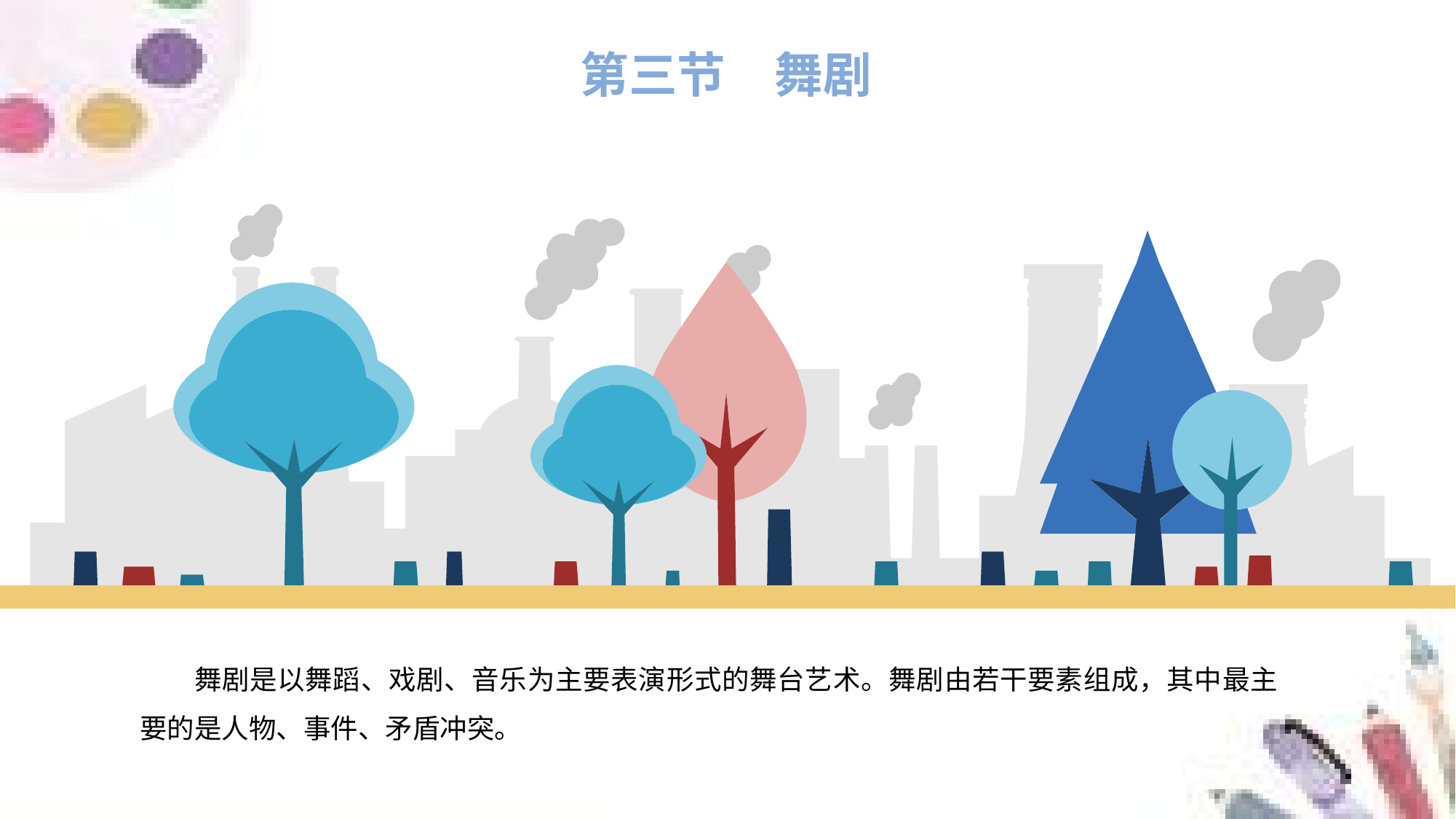

第三节　舞剧

舞剧是以舞蹈、戏剧、音乐为主要表演形式的舞台艺术。舞剧由若干要素组成，其中最主要的是人物、事件、矛盾冲突。